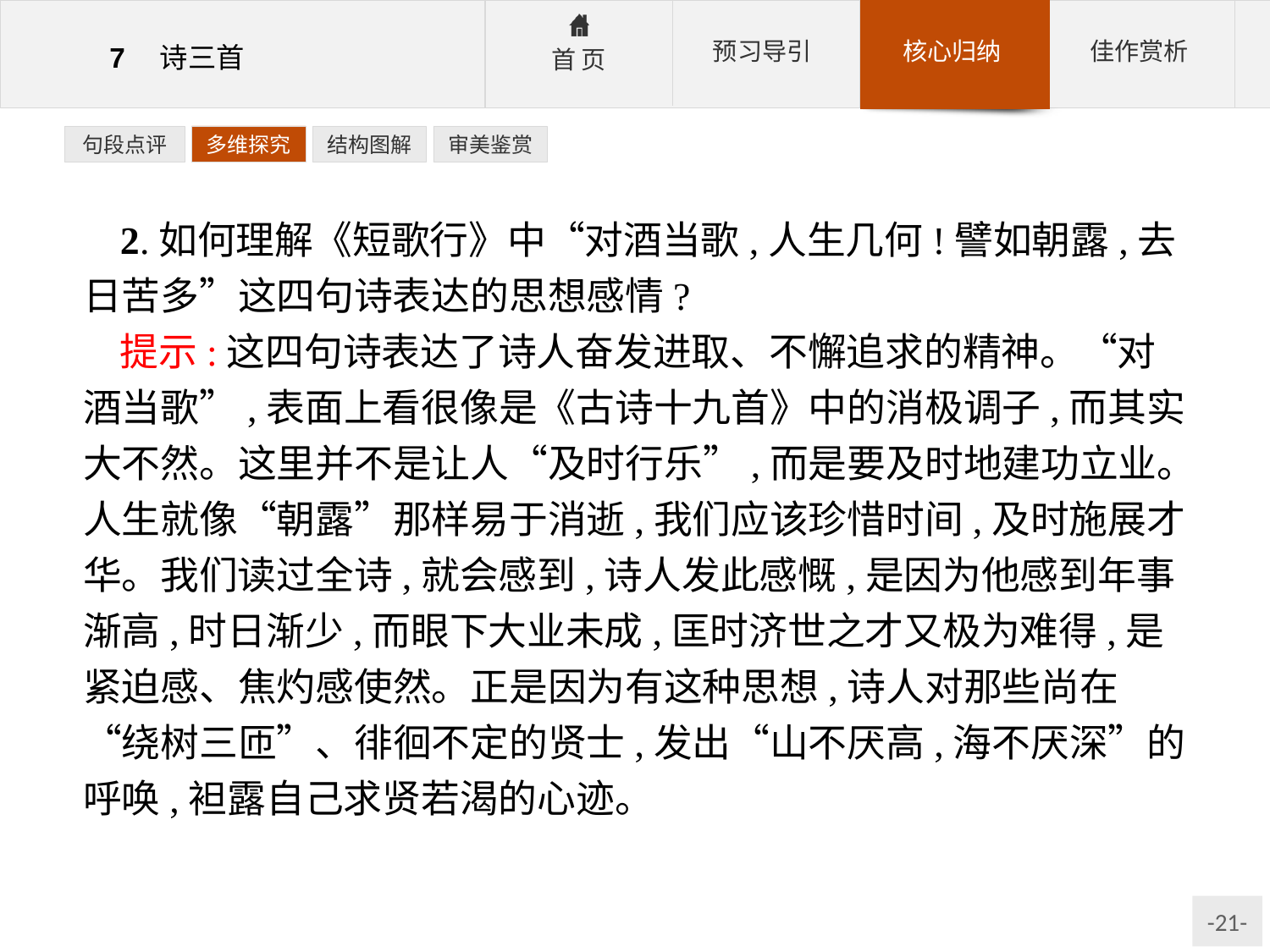

句段点评
多维探究
结构图解
审美鉴赏
2.如何理解《短歌行》中“对酒当歌,人生几何!譬如朝露,去日苦多”这四句诗表达的思想感情?
提示:这四句诗表达了诗人奋发进取、不懈追求的精神。“对酒当歌”,表面上看很像是《古诗十九首》中的消极调子,而其实大不然。这里并不是让人“及时行乐”,而是要及时地建功立业。人生就像“朝露”那样易于消逝,我们应该珍惜时间,及时施展才华。我们读过全诗,就会感到,诗人发此感慨,是因为他感到年事渐高,时日渐少,而眼下大业未成,匡时济世之才又极为难得,是紧迫感、焦灼感使然。正是因为有这种思想,诗人对那些尚在“绕树三匝”、徘徊不定的贤士,发出“山不厌高,海不厌深”的呼唤,袒露自己求贤若渴的心迹。